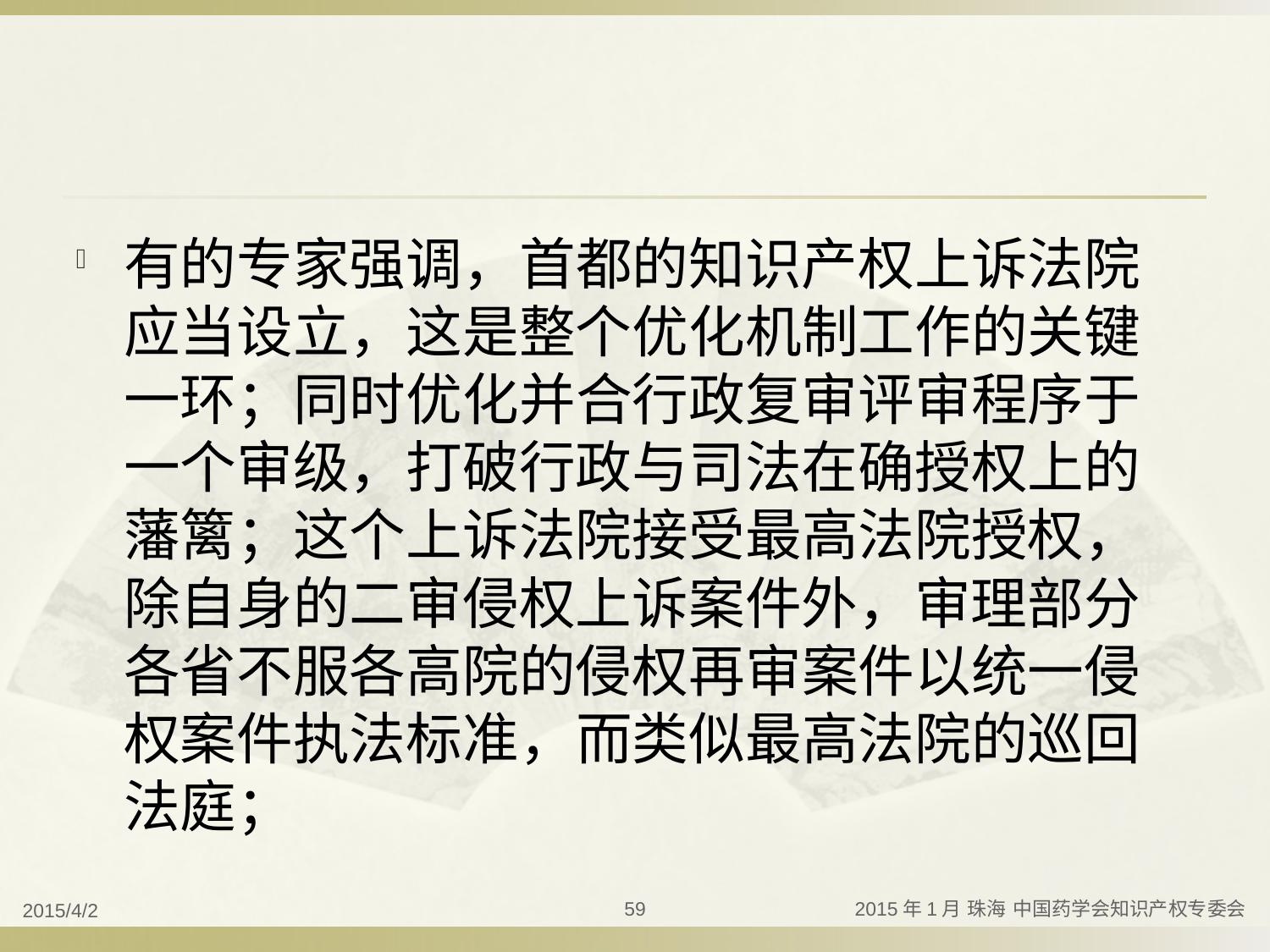

#
有的专家强调，首都的知识产权上诉法院应当设立，这是整个优化机制工作的关键一环；同时优化并合行政复审评审程序于一个审级，打破行政与司法在确授权上的藩篱；这个上诉法院接受最高法院授权，除自身的二审侵权上诉案件外，审理部分各省不服各高院的侵权再审案件以统一侵权案件执法标准，而类似最高法院的巡回法庭；
2015/4/2
59
2015年1月 珠海 中国药学会知识产权专委会